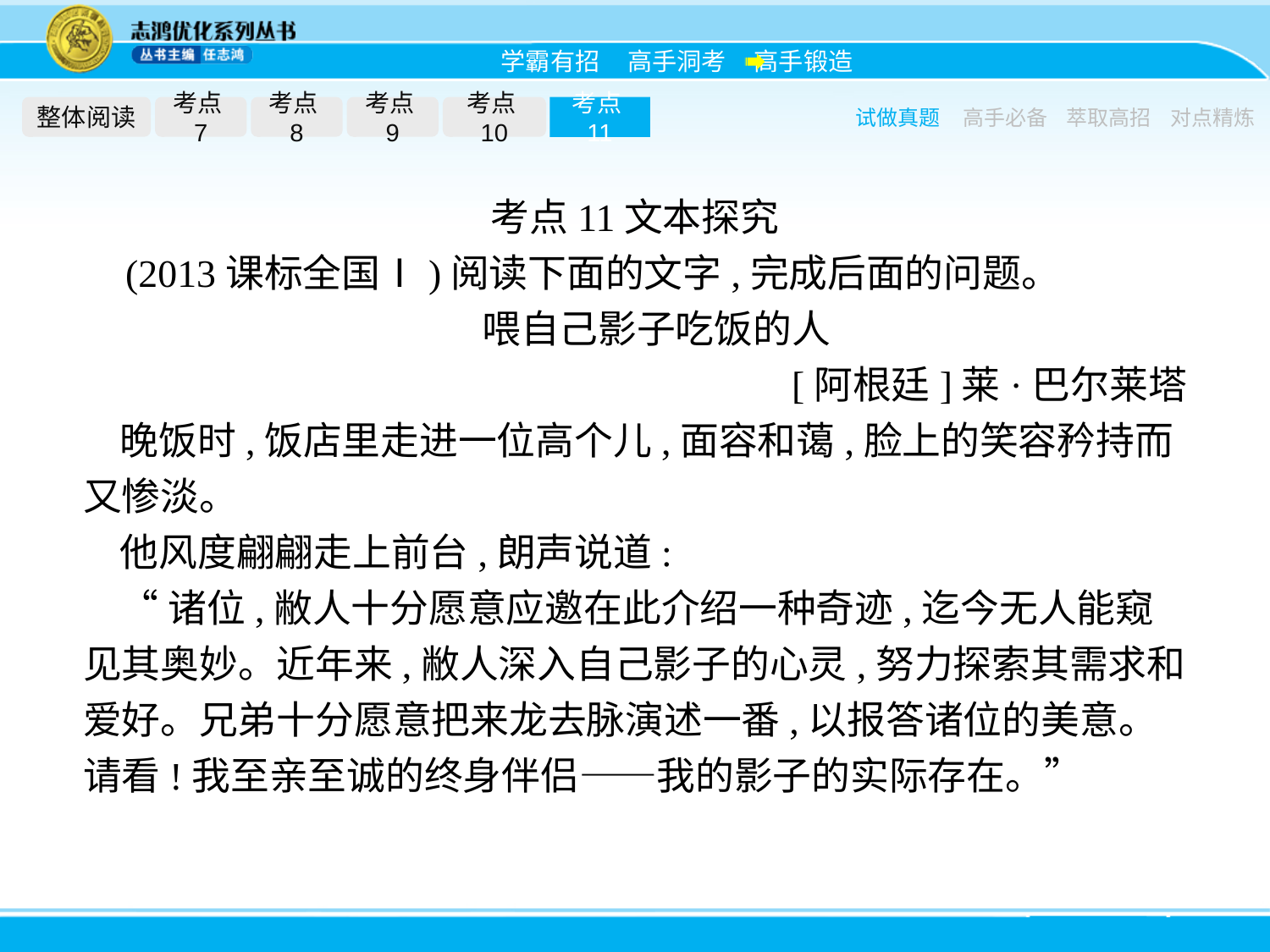

整体阅读
考点7
考点8
考点9
考点10
考点11
试做真题
高手必备
萃取高招
对点精炼
考点11文本探究
(2013课标全国Ⅰ)阅读下面的文字,完成后面的问题。
喂自己影子吃饭的人
[阿根廷]莱·巴尔莱塔
晚饭时,饭店里走进一位高个儿,面容和蔼,脸上的笑容矜持而又惨淡。
他风度翩翩走上前台,朗声说道:
“诸位,敝人十分愿意应邀在此介绍一种奇迹,迄今无人能窥见其奥妙。近年来,敝人深入自己影子的心灵,努力探索其需求和爱好。兄弟十分愿意把来龙去脉演述一番,以报答诸位的美意。请看!我至亲至诚的终身伴侣——我的影子的实际存在。”